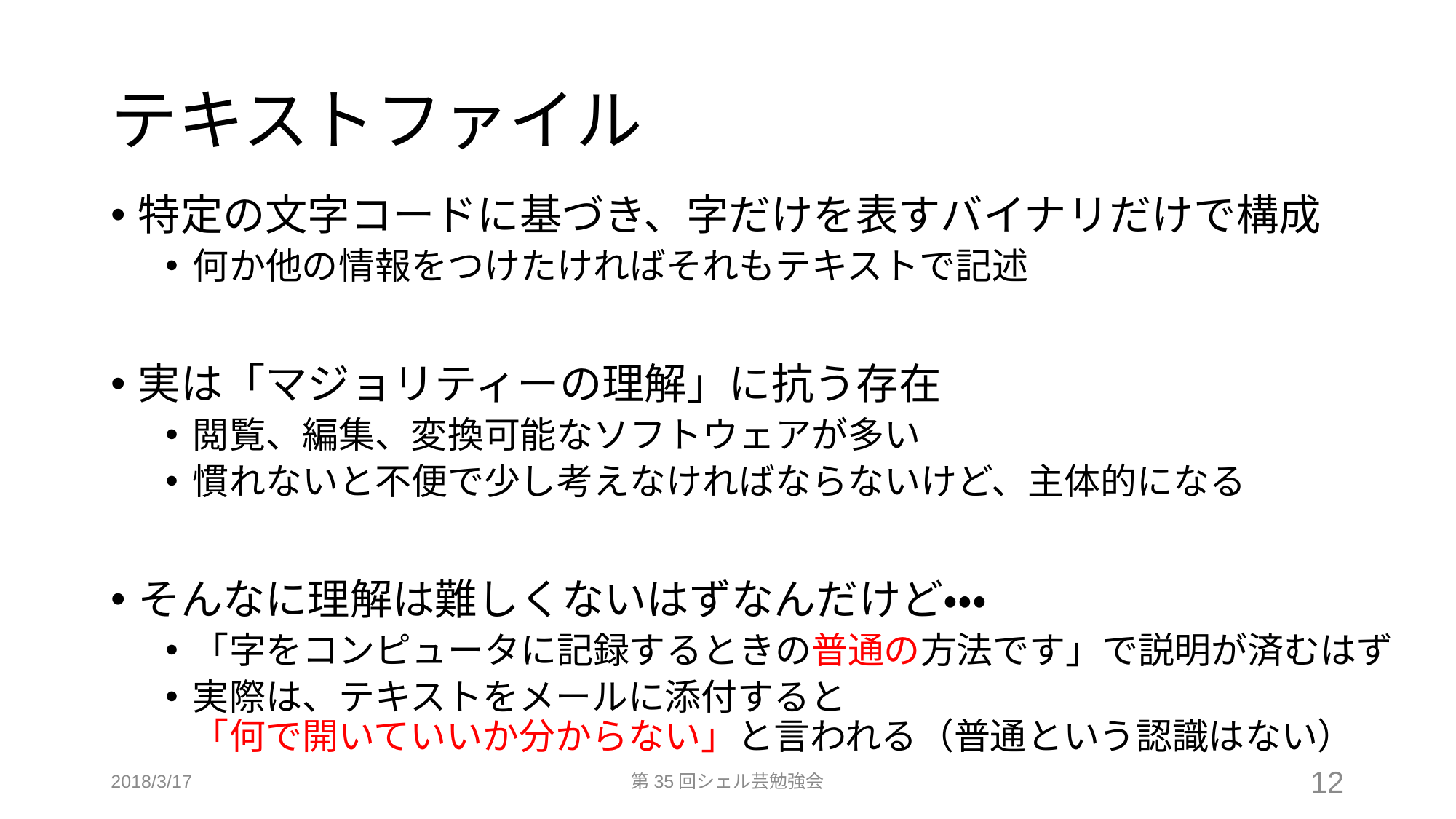

# テキストファイル
特定の文字コードに基づき、字だけを表すバイナリだけで構成
何か他の情報をつけたければそれもテキストで記述

実は「マジョリティーの理解」に抗う存在
閲覧、編集、変換可能なソフトウェアが多い
慣れないと不便で少し考えなければならないけど、主体的になる

そんなに理解は難しくないはずなんだけど・・・
「字をコンピュータに記録するときの普通の方法です」で説明が済むはず
実際は、テキストをメールに添付すると
「何で開いていいか分からない」と言われる（普通という認識はない）
2018/3/17
第35回シェル芸勉強会
12